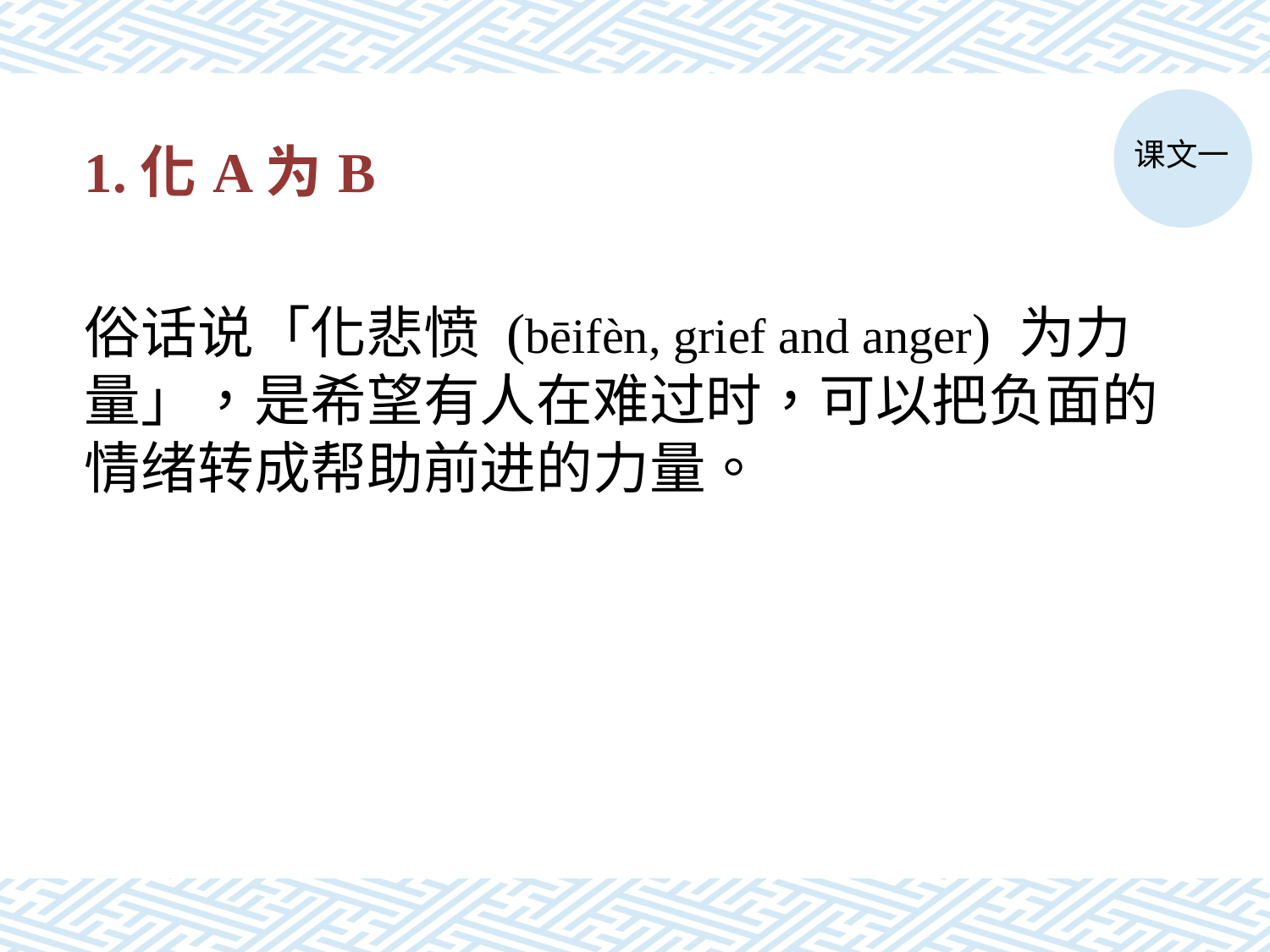

# 1.化A为B
课文一

俗话说「化悲愤 (bēifèn, grief and anger) 为力量」，是希望有人在难过时，可以把负面的情绪转成帮助前进的力量。